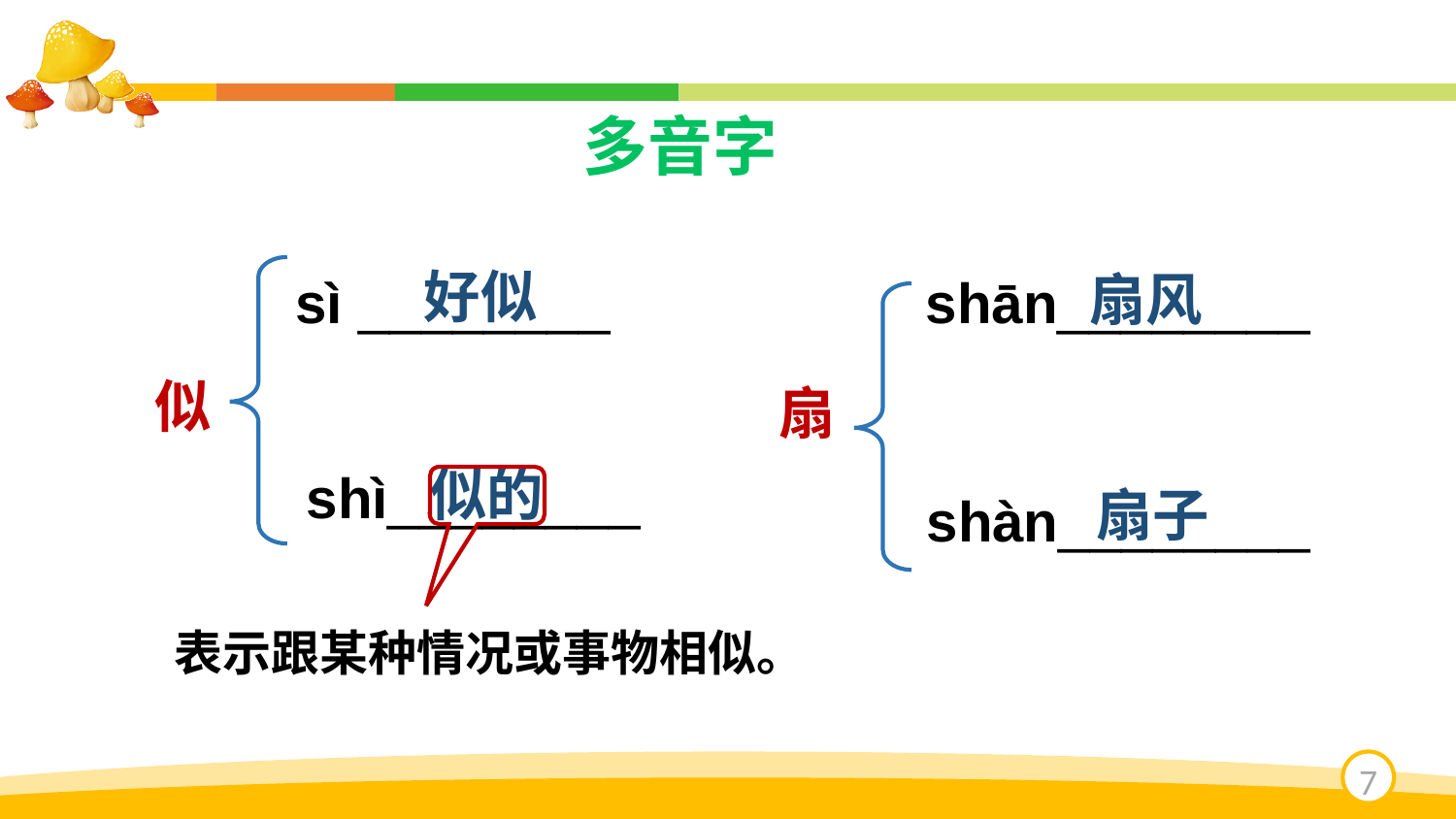

多音字
好似

扇风
sì ________
shān________

似
扇
似的
shì________

扇子
shàn________
表示跟某种情况或事物相似。